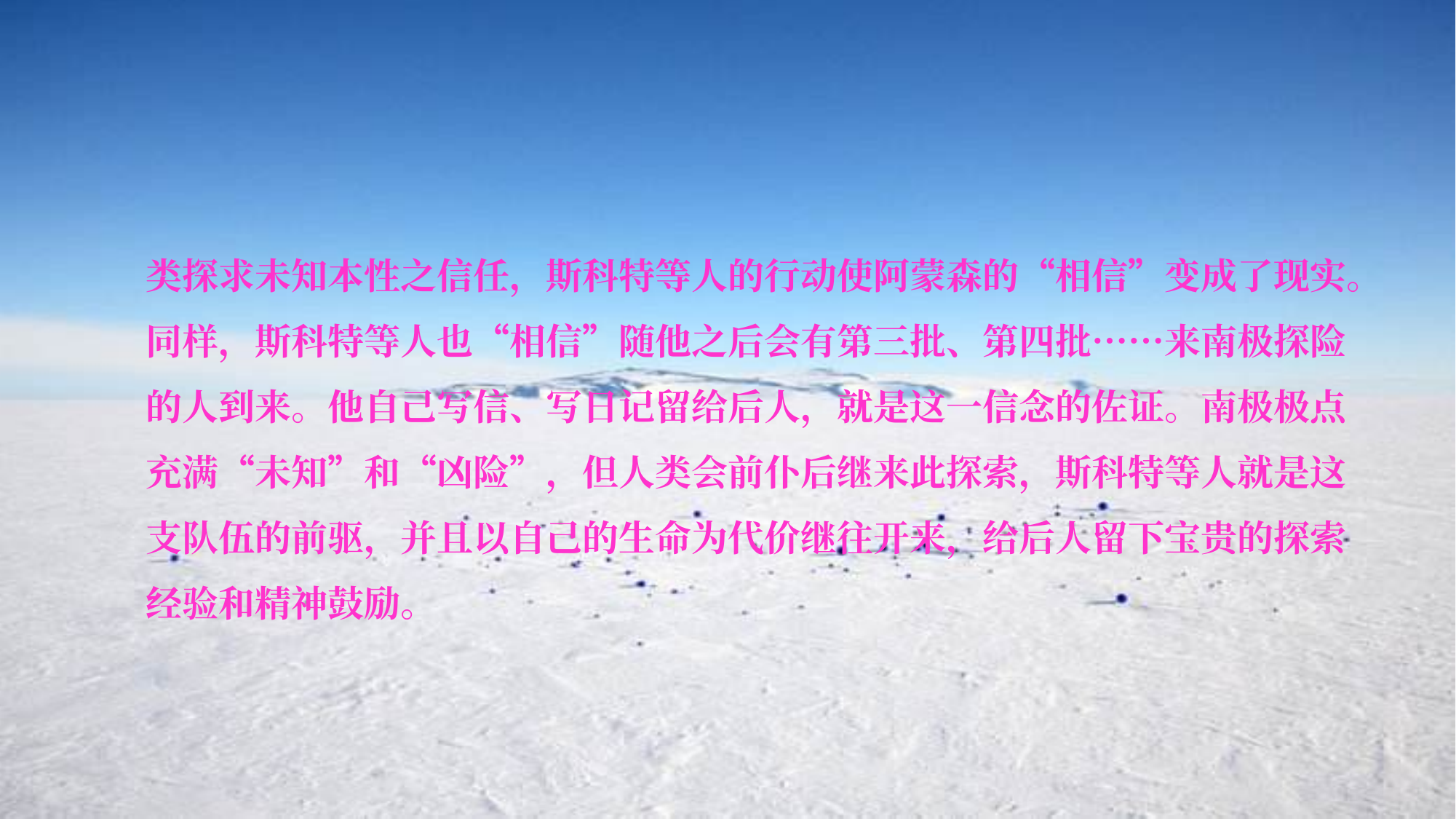

#

类探求未知本性之信任，斯科特等人的行动使阿蒙森的“相信”变成了现实。同样，斯科特等人也“相信”随他之后会有第三批、第四批……来南极探险的人到来。他自己写信、写日记留给后人，就是这一信念的佐证。南极极点充满“未知”和“凶险”，但人类会前仆后继来此探索，斯科特等人就是这支队伍的前驱，并且以自己的生命为代价继往开来，给后人留下宝贵的探索经验和精神鼓励。